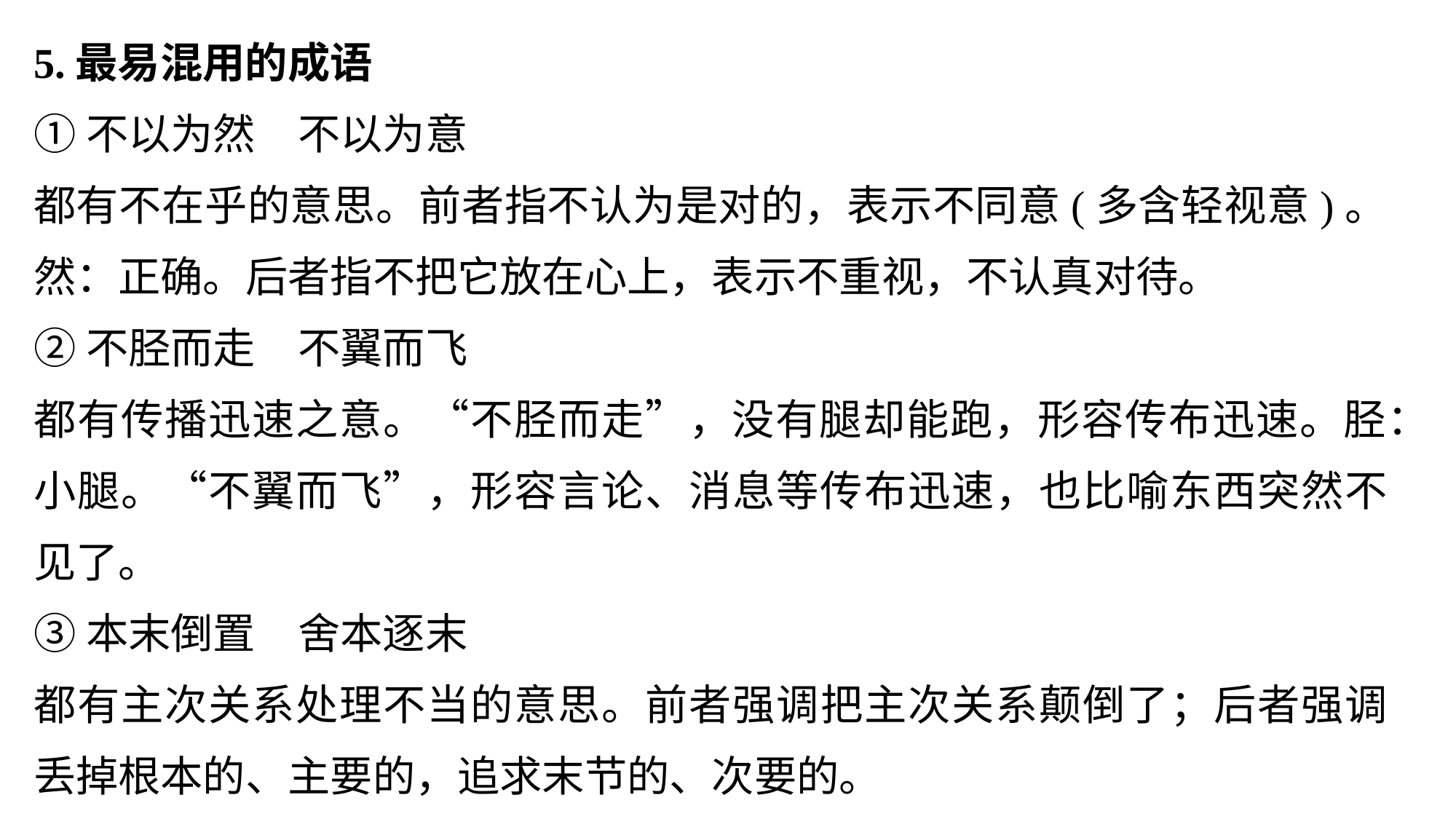

5.最易混用的成语
①不以为然　不以为意
都有不在乎的意思。前者指不认为是对的，表示不同意(多含轻视意)。然：正确。后者指不把它放在心上，表示不重视，不认真对待。
②不胫而走　不翼而飞
都有传播迅速之意。“不胫而走”，没有腿却能跑，形容传布迅速。胫：小腿。“不翼而飞”，形容言论、消息等传布迅速，也比喻东西突然不见了。
③本末倒置　舍本逐末
都有主次关系处理不当的意思。前者强调把主次关系颠倒了；后者强调丢掉根本的、主要的，追求末节的、次要的。